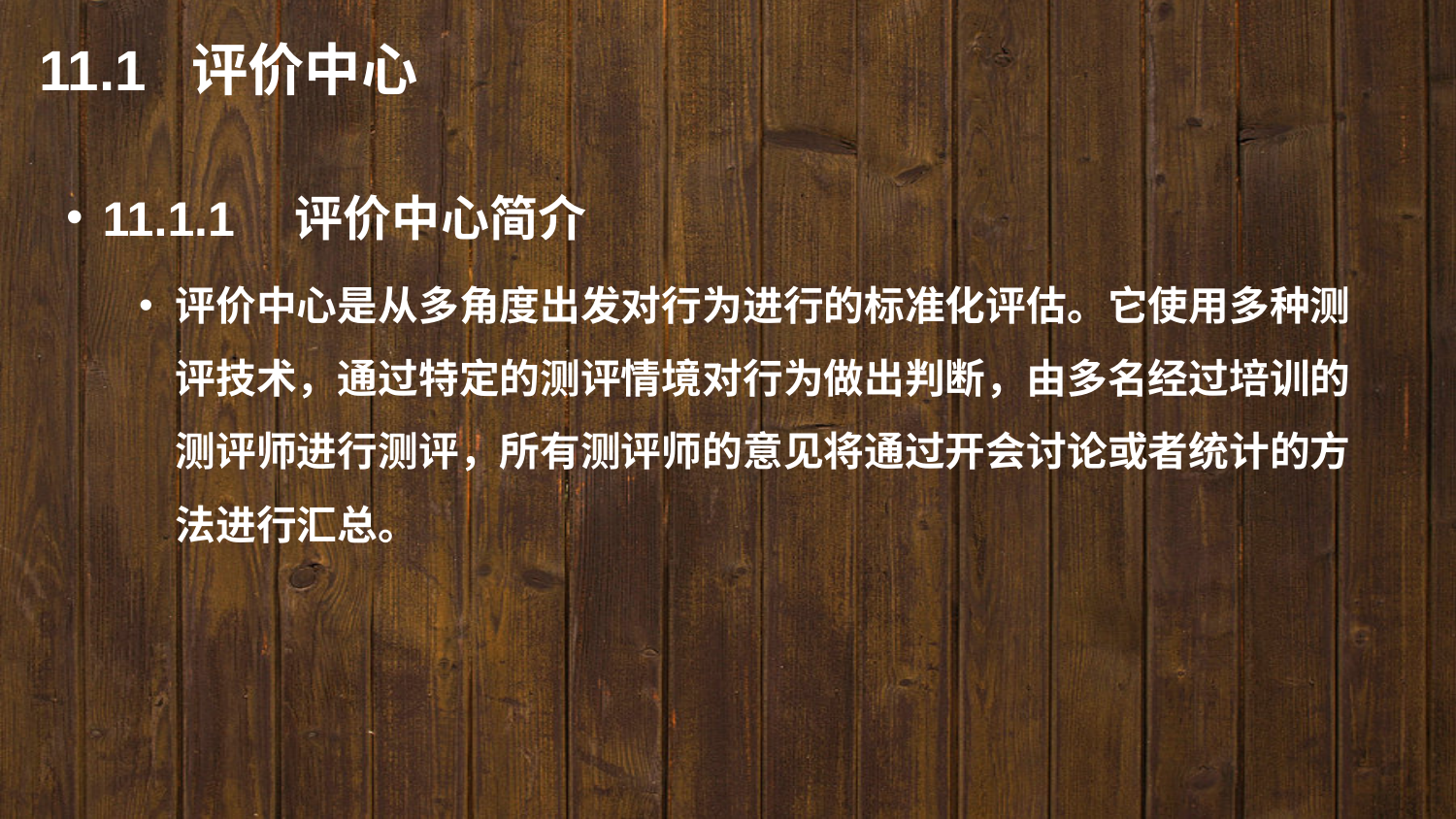

11.1  评价中心
11.1.1　评价中心简介
评价中心是从多角度出发对行为进行的标准化评估。它使用多种测评技术，通过特定的测评情境对行为做出判断，由多名经过培训的测评师进行测评，所有测评师的意见将通过开会讨论或者统计的方法进行汇总。